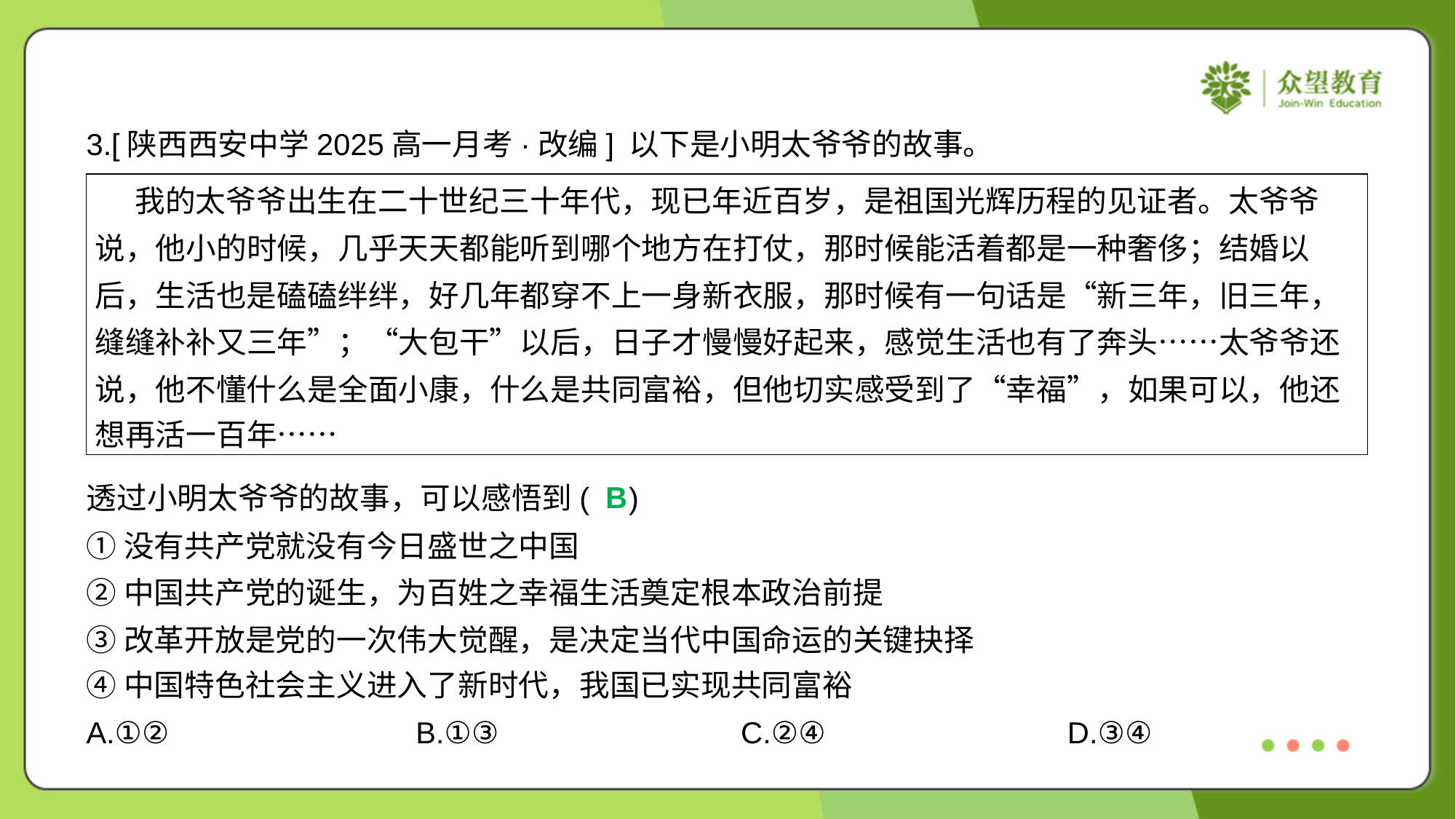

3.[陕西西安中学2025高一月考·改编] 以下是小明太爷爷的故事。
| 我的太爷爷出生在二十世纪三十年代，现已年近百岁，是祖国光辉历程的见证者。太爷爷 说，他小的时候，几乎天天都能听到哪个地方在打仗，那时候能活着都是一种奢侈；结婚以 后，生活也是磕磕绊绊，好几年都穿不上一身新衣服，那时候有一句话是“新三年，旧三年， 缝缝补补又三年”；“大包干”以后，日子才慢慢好起来，感觉生活也有了奔头……太爷爷还 说，他不懂什么是全面小康，什么是共同富裕，但他切实感受到了“幸福”，如果可以，他还 想再活一百年…… |
| --- |
B
透过小明太爷爷的故事，可以感悟到(     )
①没有共产党就没有今日盛世之中国
②中国共产党的诞生，为百姓之幸福生活奠定根本政治前提
③改革开放是党的一次伟大觉醒，是决定当代中国命运的关键抉择
④中国特色社会主义进入了新时代，我国已实现共同富裕
A.①②	B.①③	C.②④	D.③④